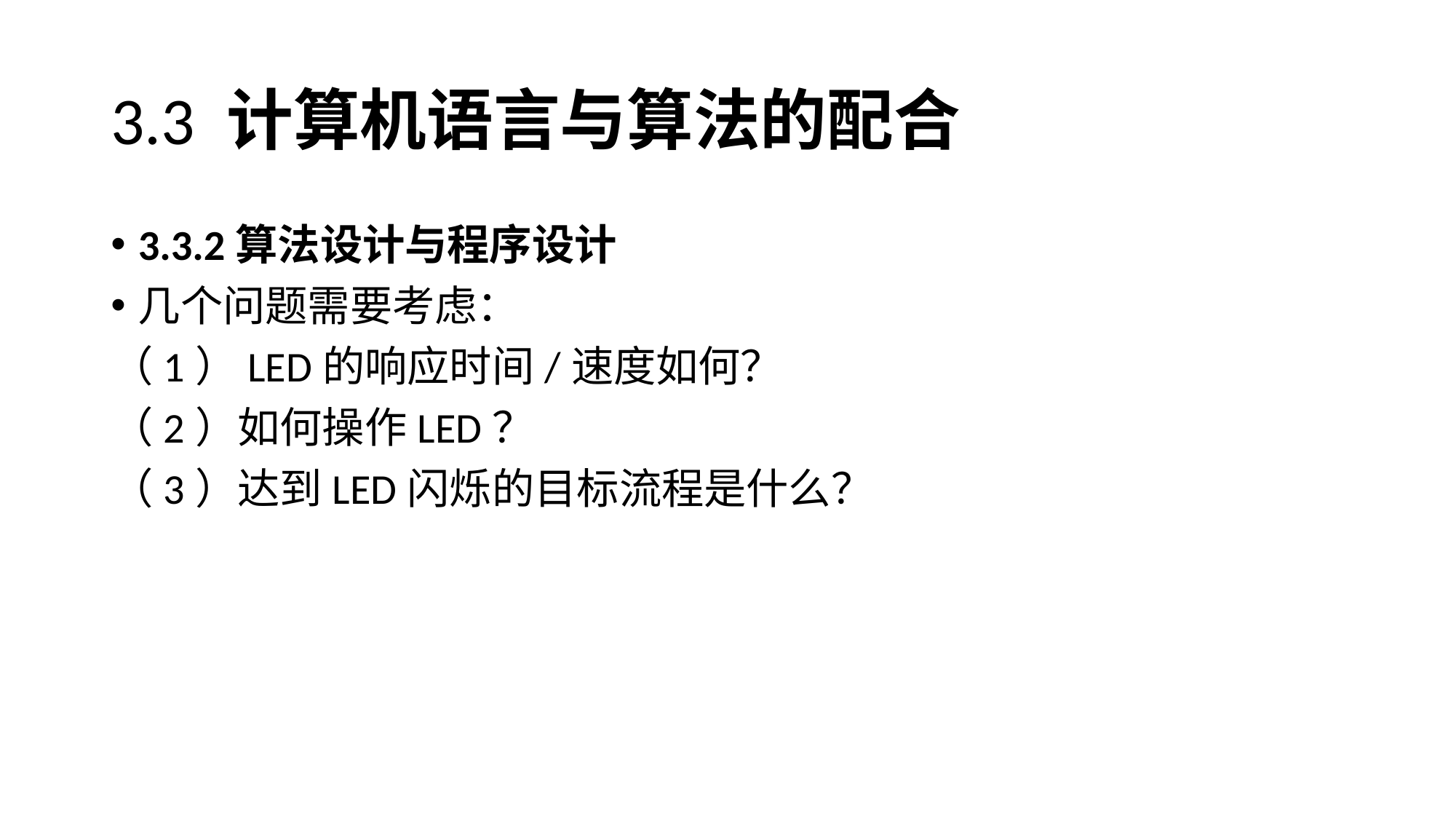

# 3.3 计算机语言与算法的配合
3.3.2算法设计与程序设计
几个问题需要考虑：
（1）LED的响应时间/速度如何？
（2）如何操作LED？
（3）达到LED闪烁的目标流程是什么？